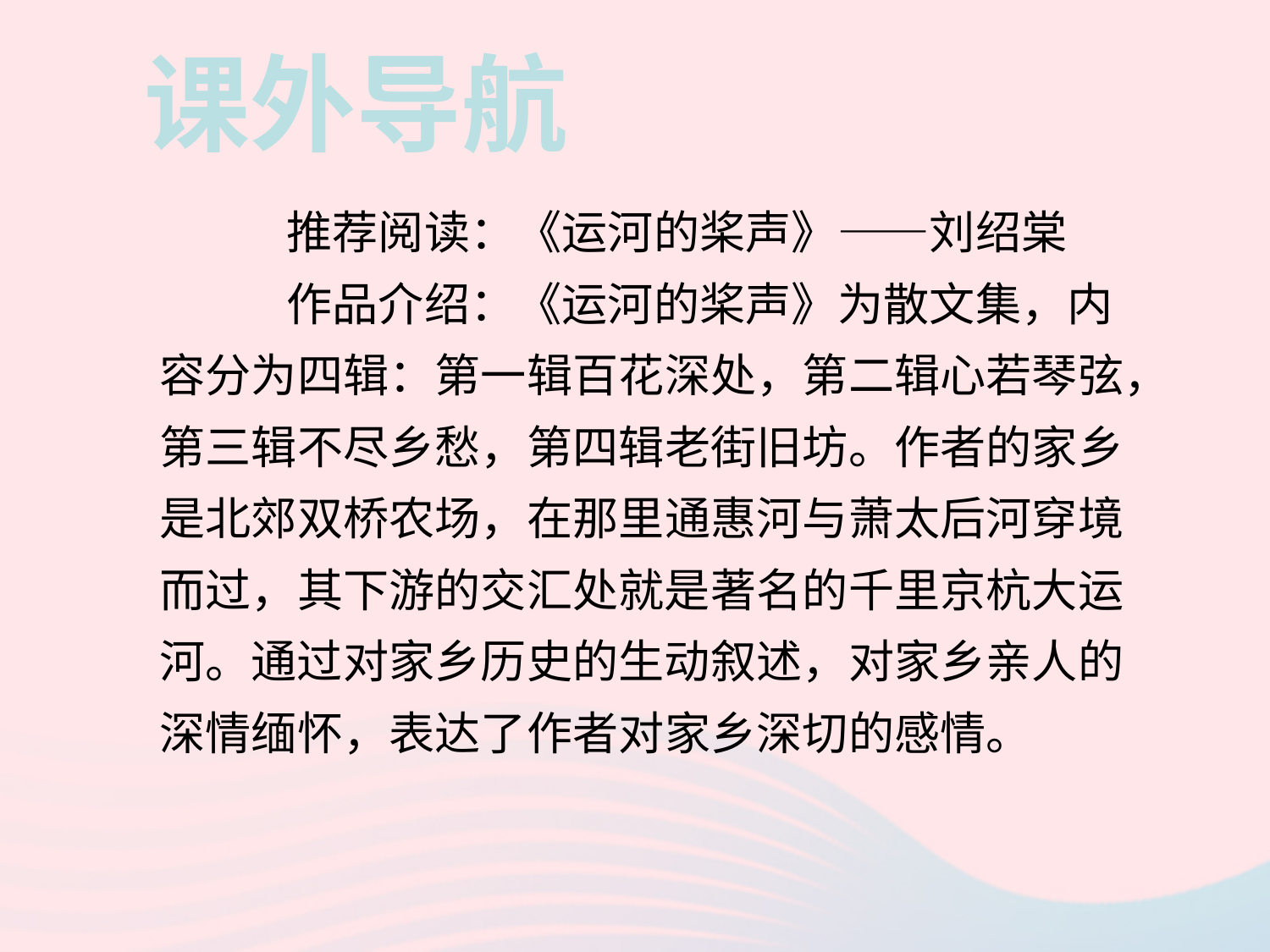

课外导航
	推荐阅读：《运河的桨声》——刘绍棠
	作品介绍：《运河的桨声》为散文集，内容分为四辑：第一辑百花深处，第二辑心若琴弦，第三辑不尽乡愁，第四辑老街旧坊。作者的家乡是北郊双桥农场，在那里通惠河与萧太后河穿境而过，其下游的交汇处就是著名的千里京杭大运河。通过对家乡历史的生动叙述，对家乡亲人的深情缅怀，表达了作者对家乡深切的感情。